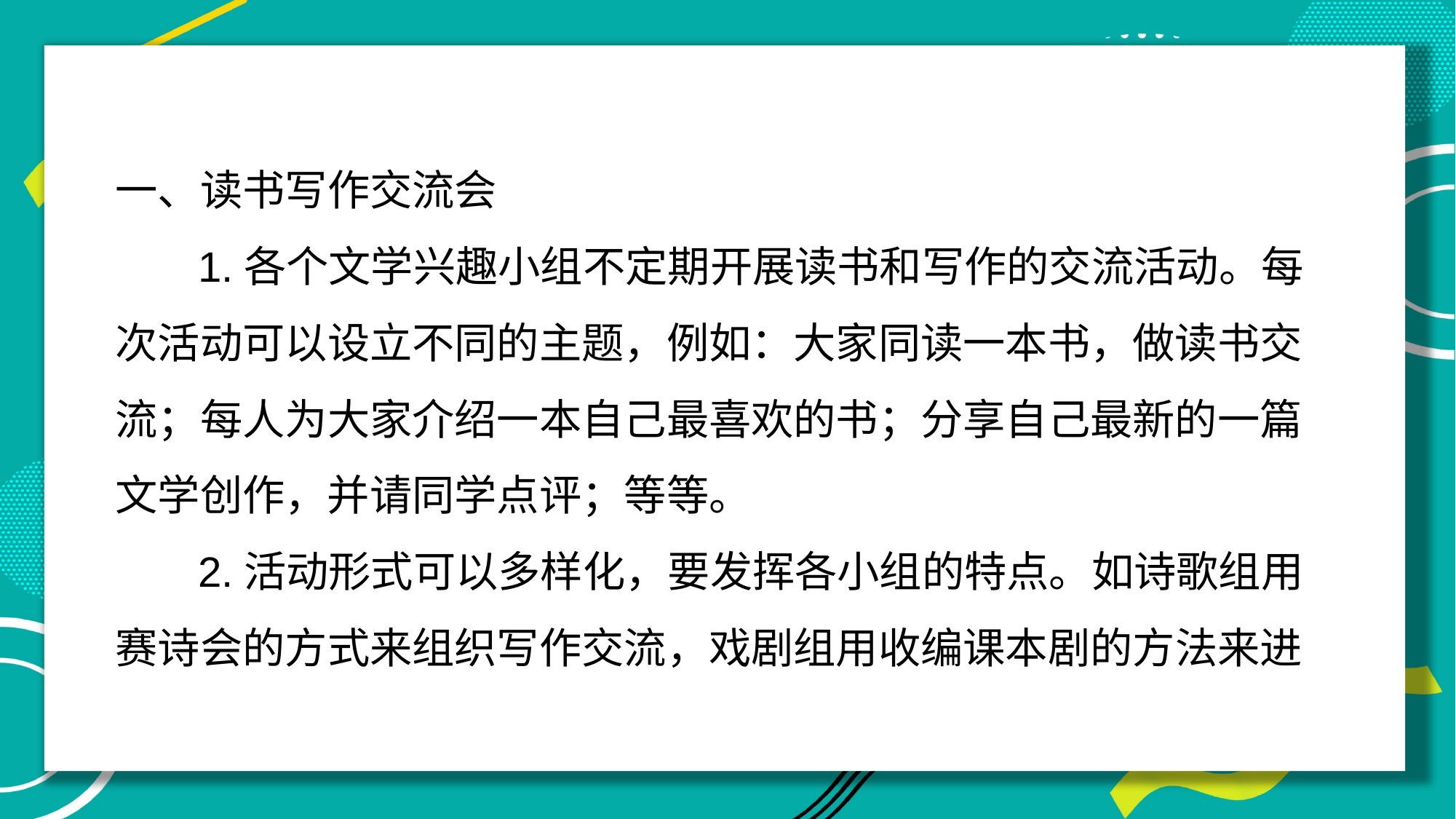

一、读书写作交流会
       1.各个文学兴趣小组不定期开展读书和写作的交流活动。每次活动可以设立不同的主题，例如：大家同读一本书，做读书交流；每人为大家介绍一本自己最喜欢的书；分享自己最新的一篇文学创作，并请同学点评；等等。
       2.活动形式可以多样化，要发挥各小组的特点。如诗歌组用赛诗会的方式来组织写作交流，戏剧组用收编课本剧的方法来进